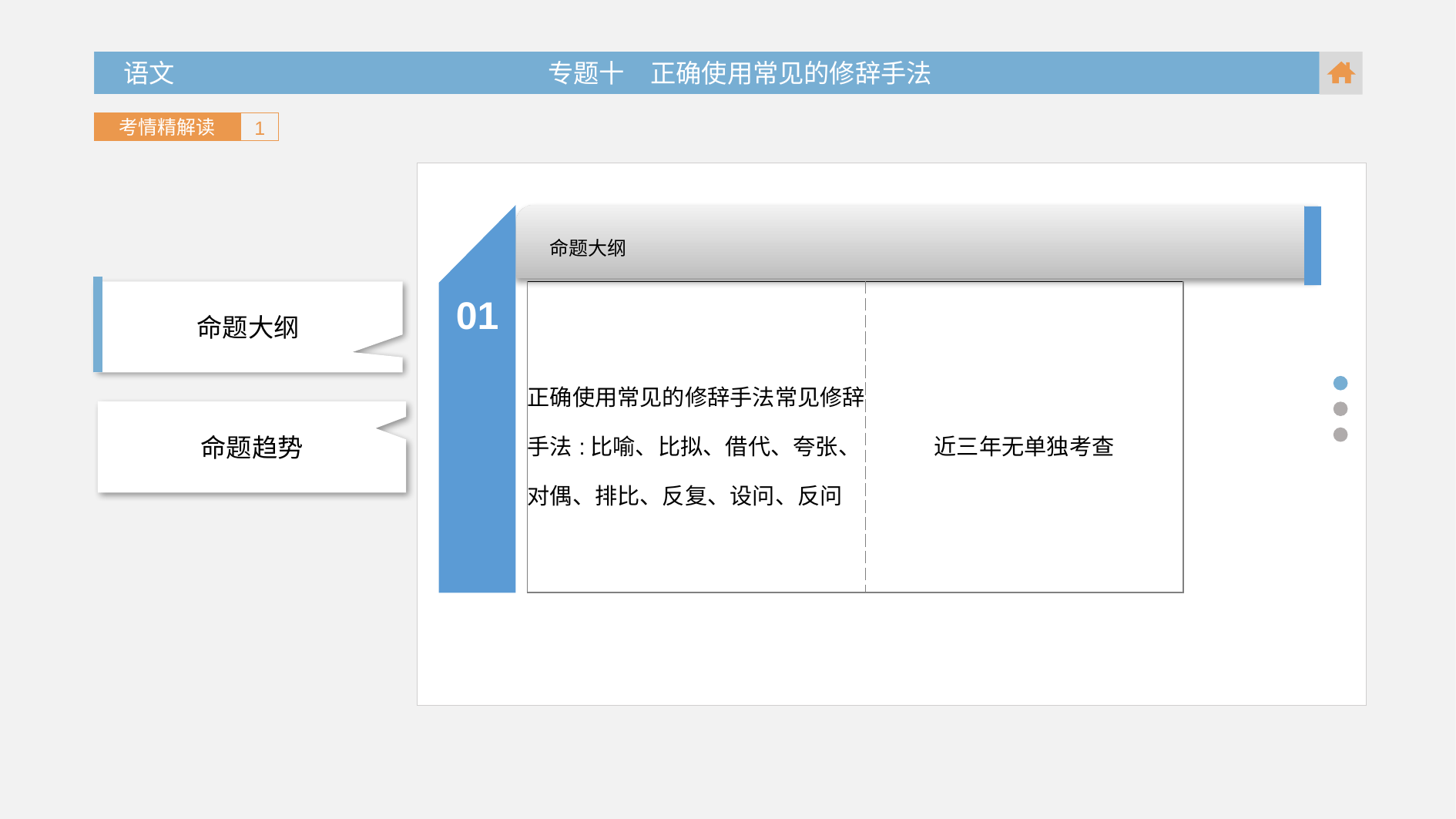

语文                                                                 专题十　正确使用常见的修辞手法
  语文                                                                 专题十　正确使用常见的修辞手法

考情精解读
1

01

命题大纲

| 正确使用常见的修辞手法常见修辞手法:比喻、比拟、借代、夸张、对偶、排比、反复、设问、反问 | 近三年无单独考查 |
| --- | --- |
命题大纲

命题趋势